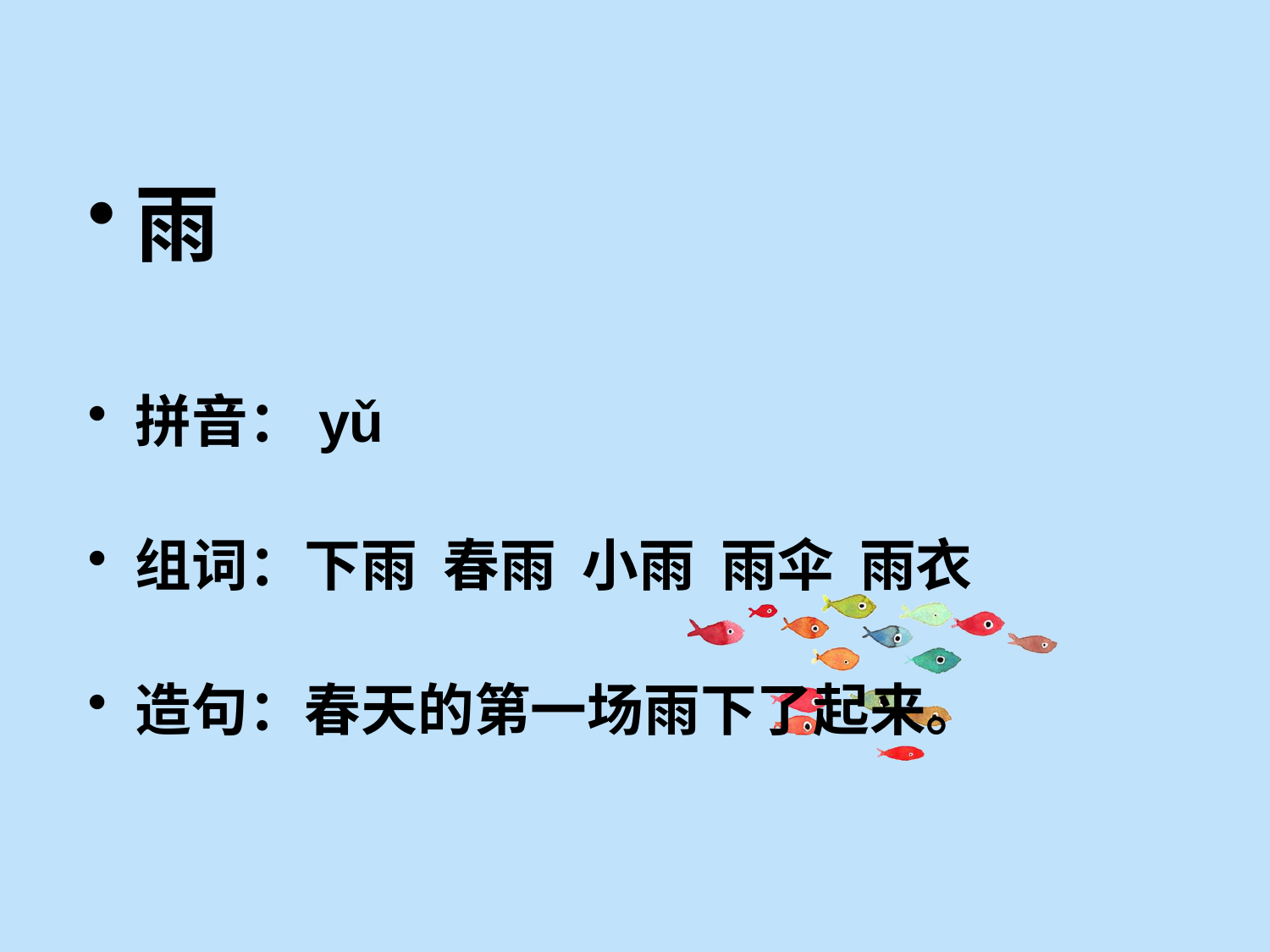

#
雨

拼音：yǔ

组词：下雨  春雨  小雨  雨伞  雨衣

造句：春天的第一场雨下了起来。